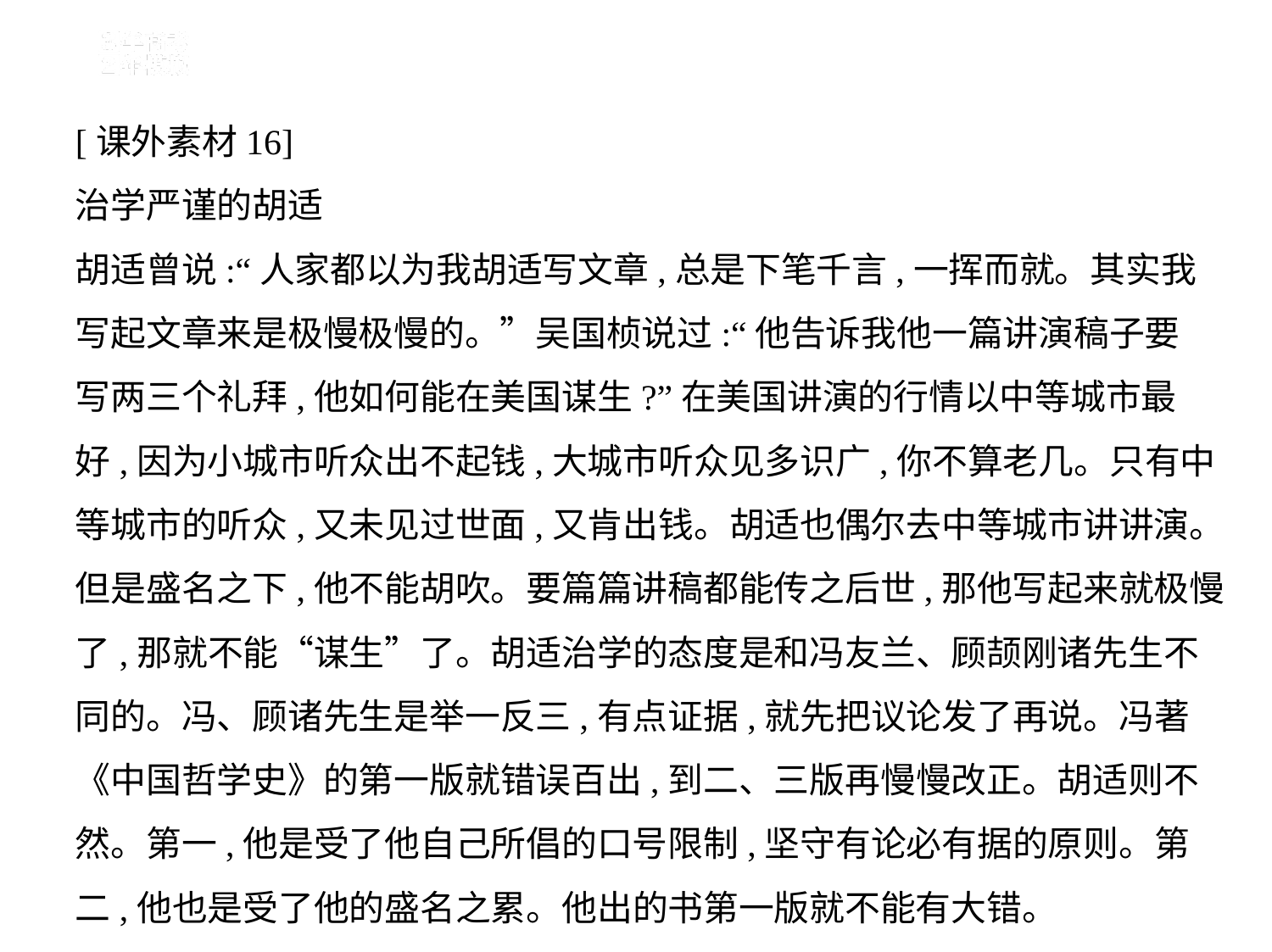

[课外素材16]
治学严谨的胡适
胡适曾说:“人家都以为我胡适写文章,总是下笔千言,一挥而就。其实我
写起文章来是极慢极慢的。”吴国桢说过:“他告诉我他一篇讲演稿子要
写两三个礼拜,他如何能在美国谋生?”在美国讲演的行情以中等城市最
好,因为小城市听众出不起钱,大城市听众见多识广,你不算老几。只有中
等城市的听众,又未见过世面,又肯出钱。胡适也偶尔去中等城市讲讲演。
但是盛名之下,他不能胡吹。要篇篇讲稿都能传之后世,那他写起来就极慢
了,那就不能“谋生”了。胡适治学的态度是和冯友兰、顾颉刚诸先生不
同的。冯、顾诸先生是举一反三,有点证据,就先把议论发了再说。冯著
《中国哲学史》的第一版就错误百出,到二、三版再慢慢改正。胡适则不
然。第一,他是受了他自己所倡的口号限制,坚守有论必有据的原则。第
二,他也是受了他的盛名之累。他出的书第一版就不能有大错。